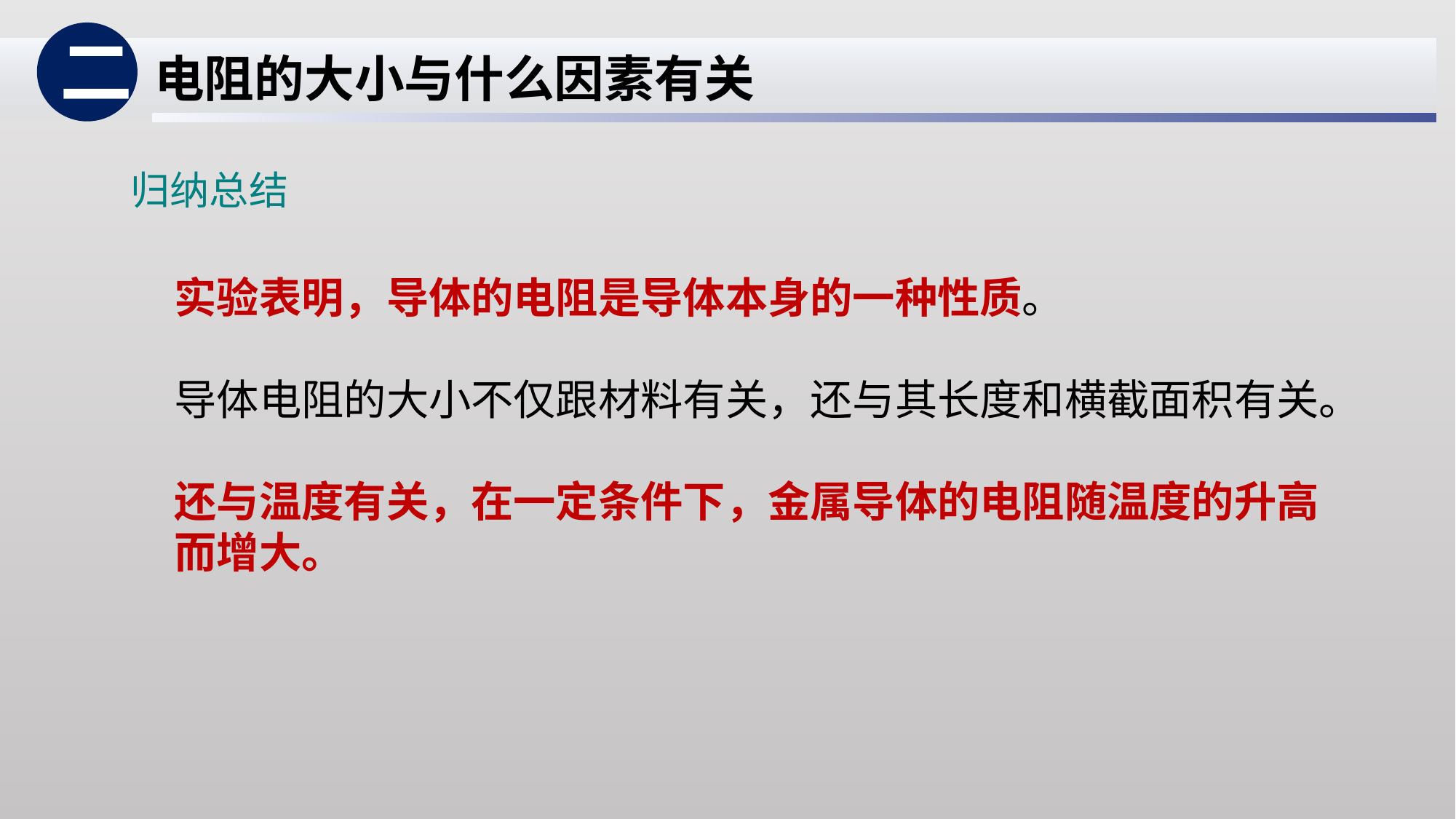

二

电阻的大小与什么因素有关

归纳总结
实验表明，导体的电阻是导体本身的一种性质。

导体电阻的大小不仅跟材料有关，还与其长度和横截面积有关。

还与温度有关，在一定条件下，金属导体的电阻随温度的升高而增大。